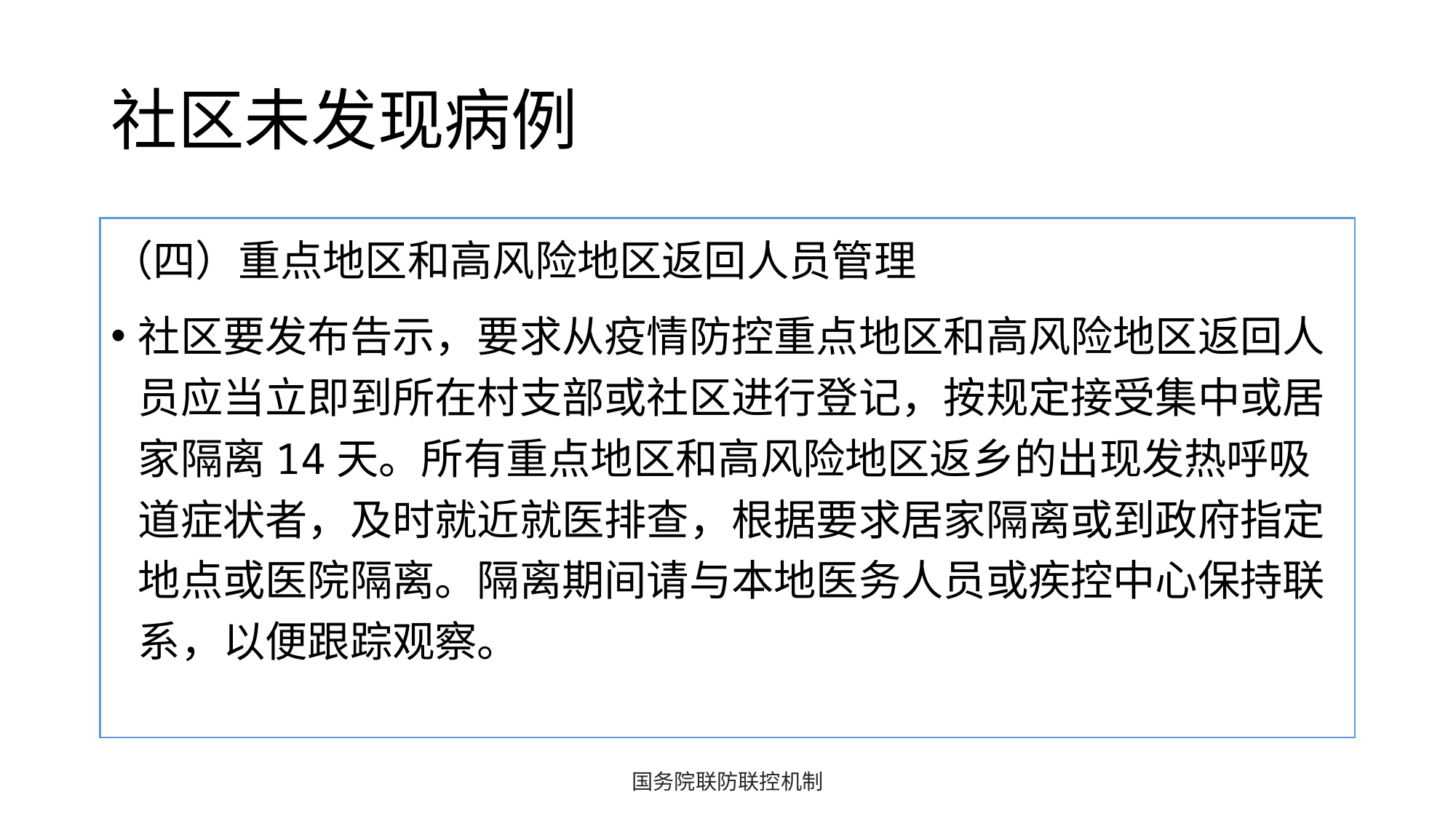

# 社区未发现病例
（四）重点地区和高风险地区返回人员管理
社区要发布告示，要求从疫情防控重点地区和高风险地区返回人员应当立即到所在村支部或社区进行登记，按规定接受集中或居家隔离14天。所有重点地区和高风险地区返乡的出现发热呼吸道症状者，及时就近就医排查，根据要求居家隔离或到政府指定地点或医院隔离。隔离期间请与本地医务人员或疾控中心保持联系，以便跟踪观察。

国务院联防联控机制
10